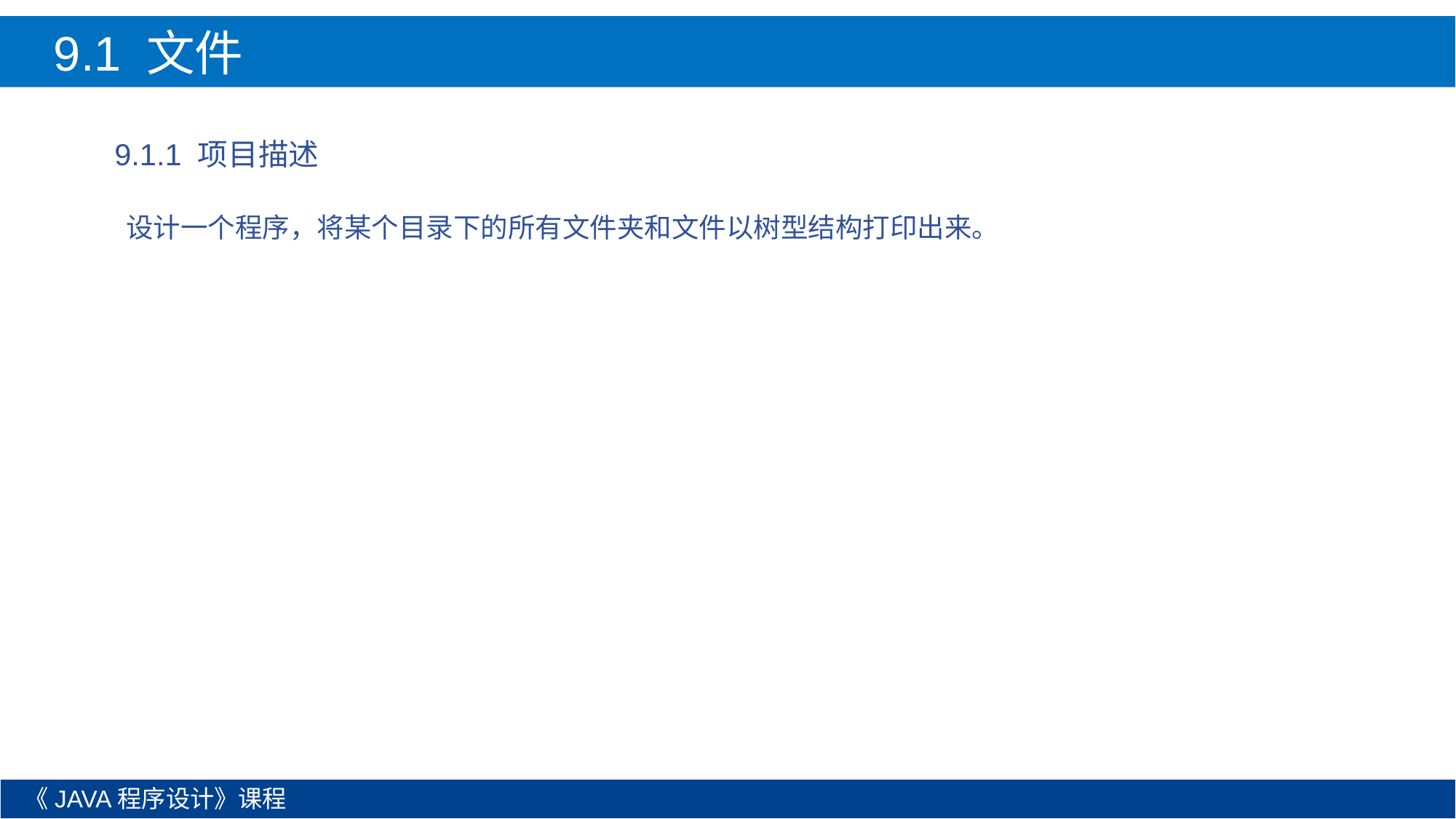

9.1 文件
9.1.1 项目描述
设计一个程序，将某个目录下的所有文件夹和文件以树型结构打印出来。
《JAVA程序设计》课程